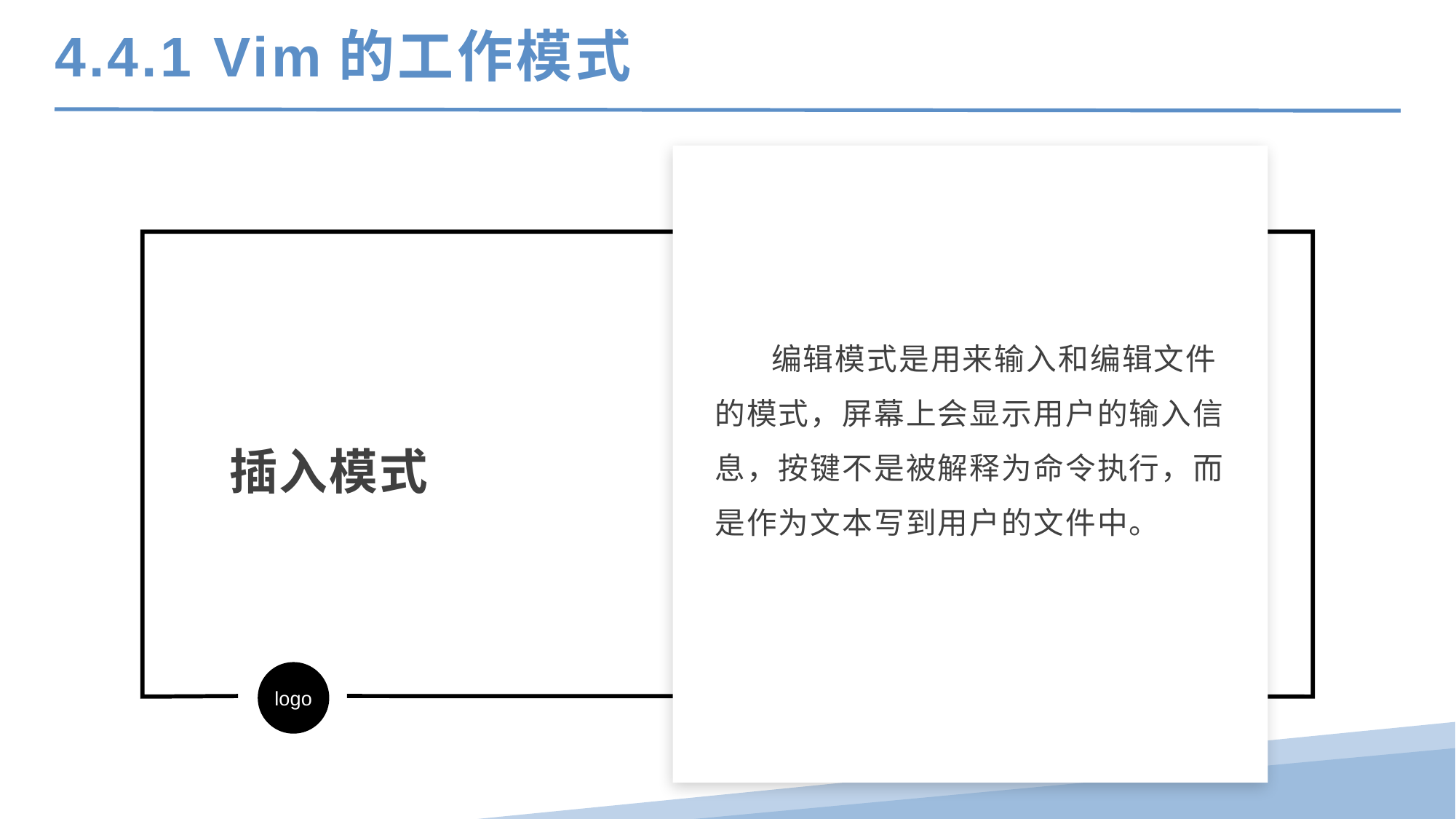

4.4.1 Vim的工作模式

      编辑模式是用来输入和编辑文件的模式，屏幕上会显示用户的输入信息，按键不是被解释为命令执行，而是作为文本写到用户的文件中。

插入模式

logo